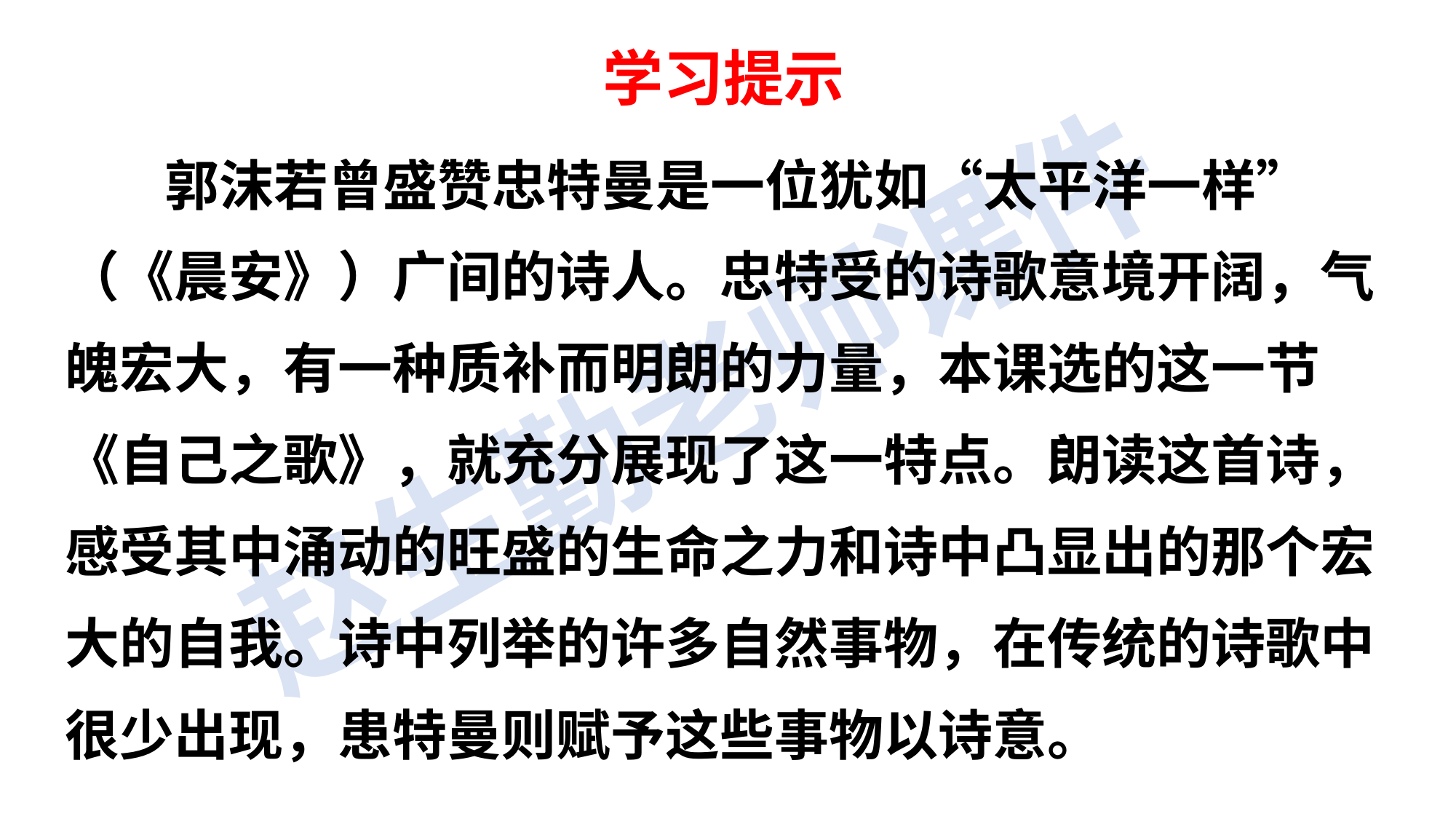

学习提示
       郭沫若曾盛赞忠特曼是一位犹如“太平洋一样”（《晨安》）广间的诗人。忠特受的诗歌意境开阔，气魄宏大，有一种质补而明朗的力量，本课选的这一节《自己之歌》，就充分展现了这一特点。朗读这首诗，感受其中涌动的旺盛的生命之力和诗中凸显出的那个宏大的自我。诗中列举的许多自然事物，在传统的诗歌中很少出现，患特曼则赋予这些事物以诗意。